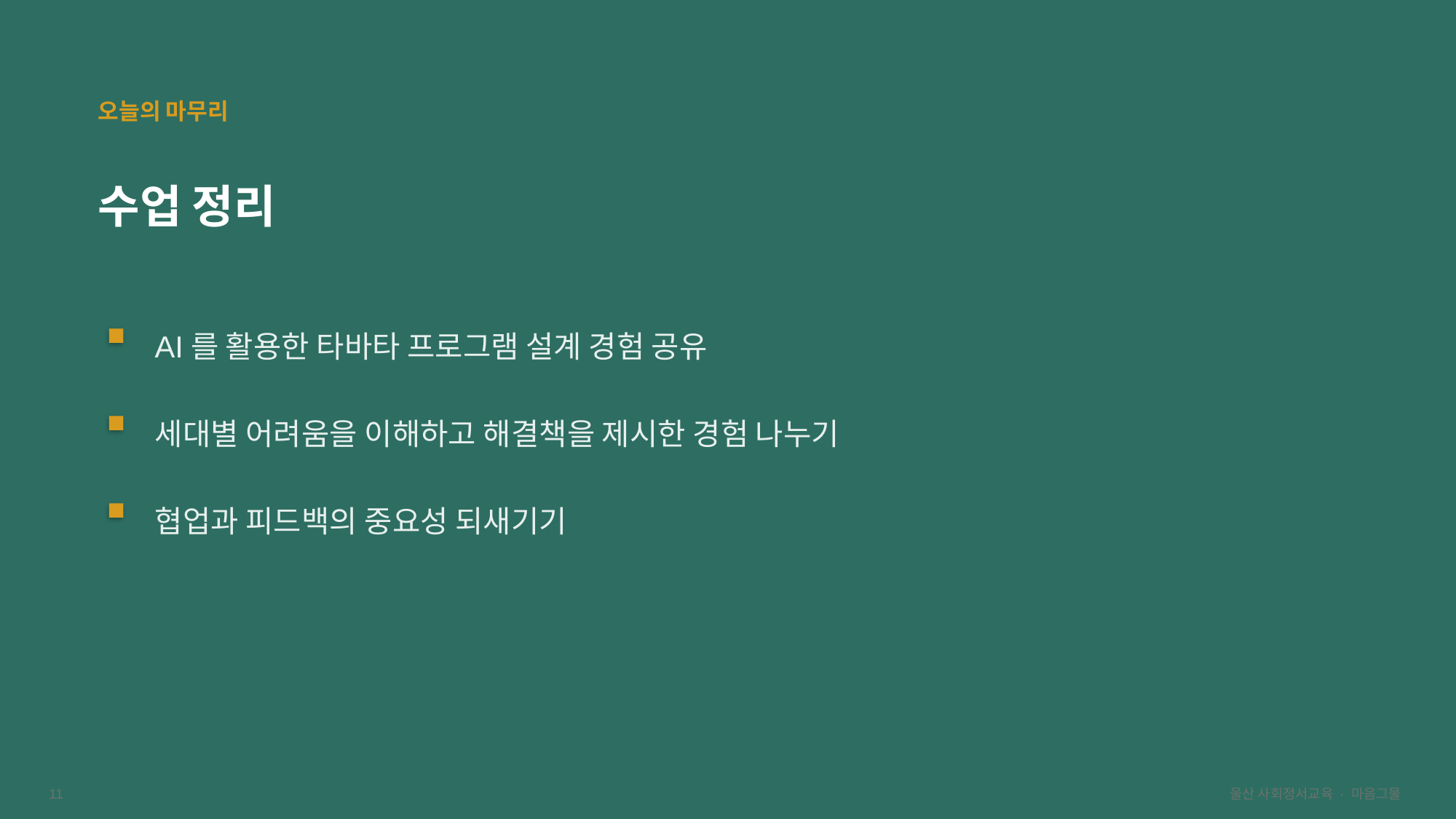

오늘의 마무리
수업 정리
AI를 활용한 타바타 프로그램 설계 경험 공유

세대별 어려움을 이해하고 해결책을 제시한 경험 나누기

협업과 피드백의 중요성 되새기기

11
울산 사회정서교육 · 마음그물